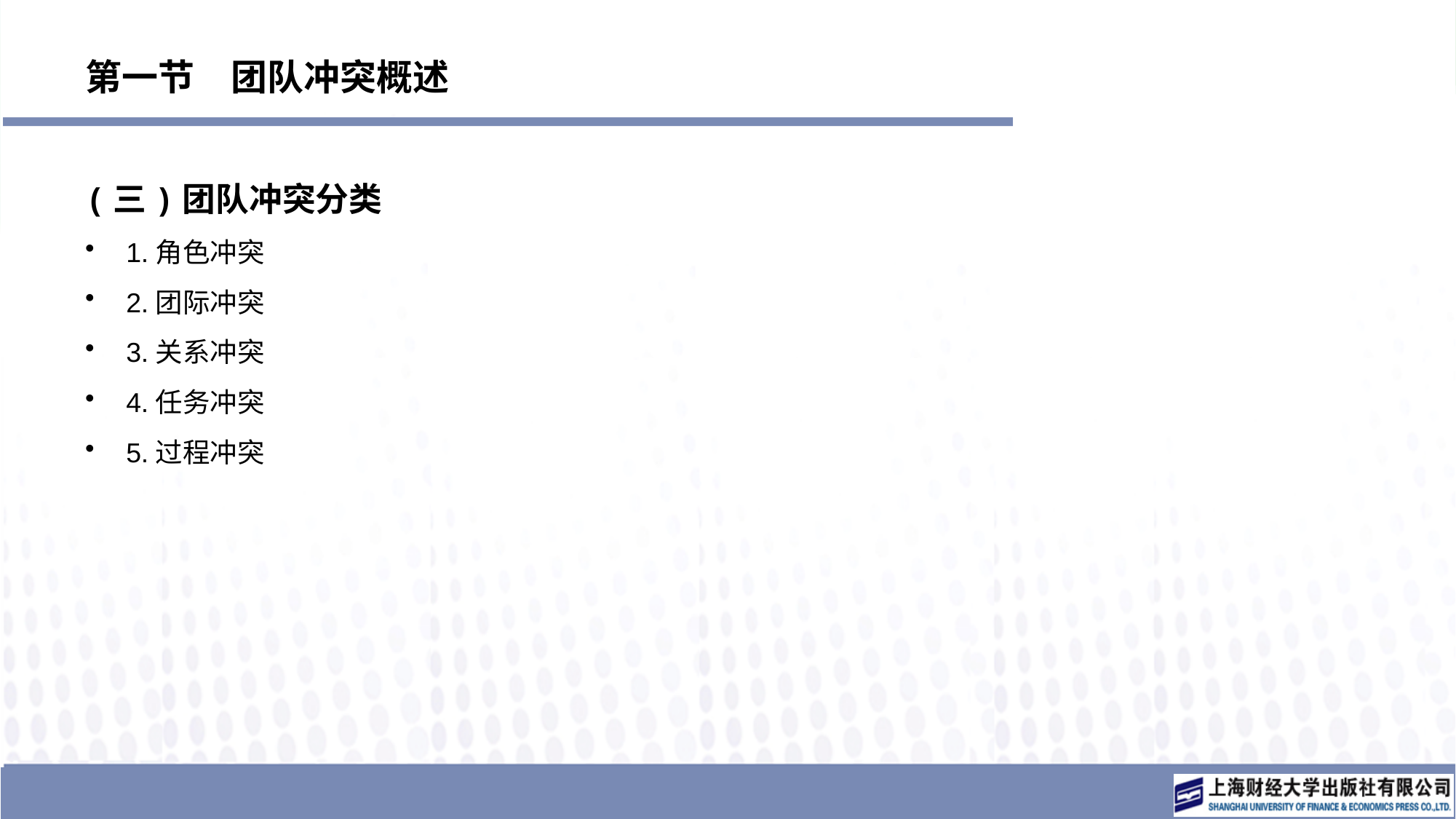

# 第一节　团队冲突概述
(三)团队冲突分类
1.角色冲突
2.团际冲突
3.关系冲突
4.任务冲突
5.过程冲突